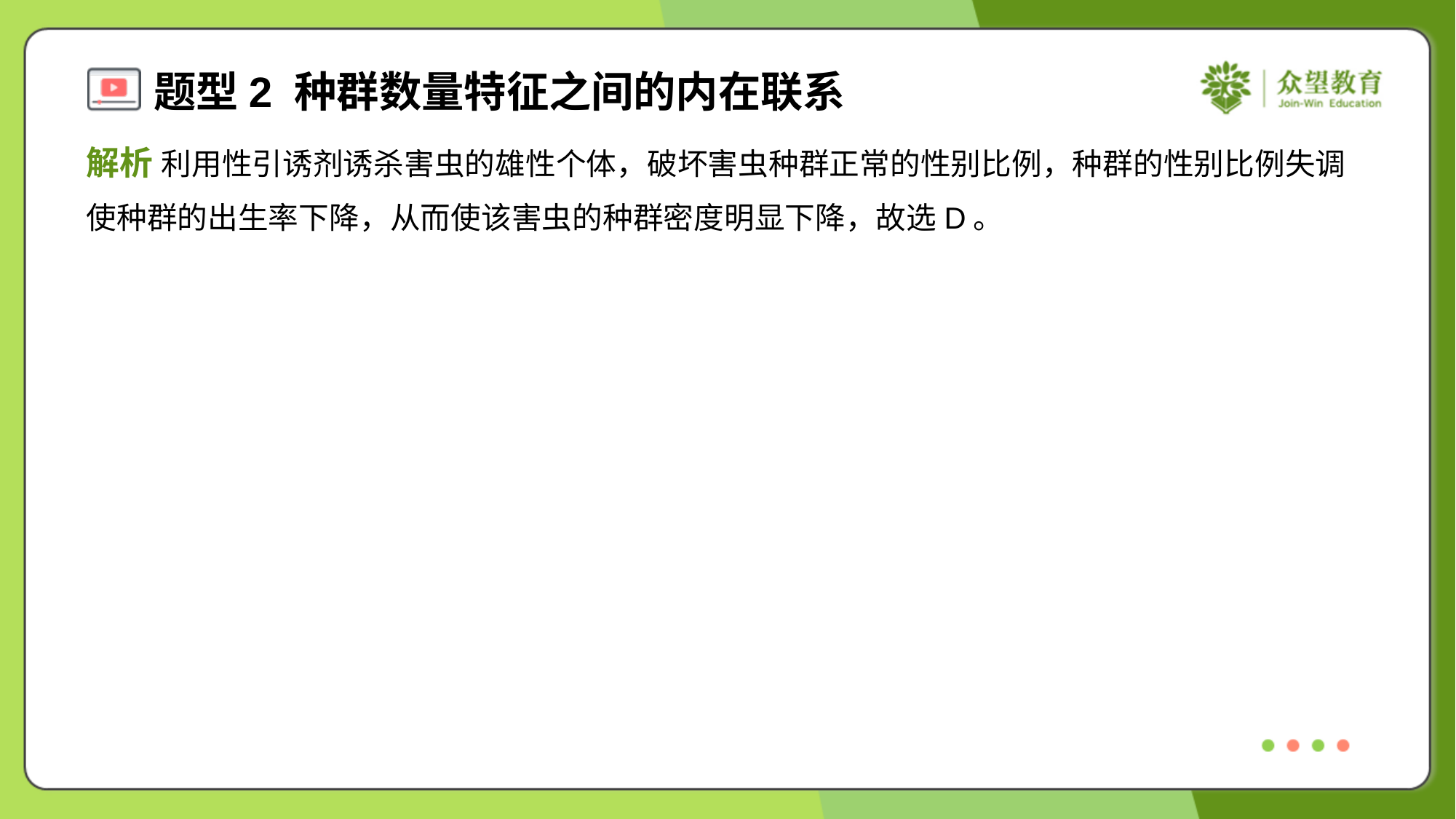

解析 利用性引诱剂诱杀害虫的雄性个体，破坏害虫种群正常的性别比例，种群的性别比例失调
使种群的出生率下降，从而使该害虫的种群密度明显下降，故选D。